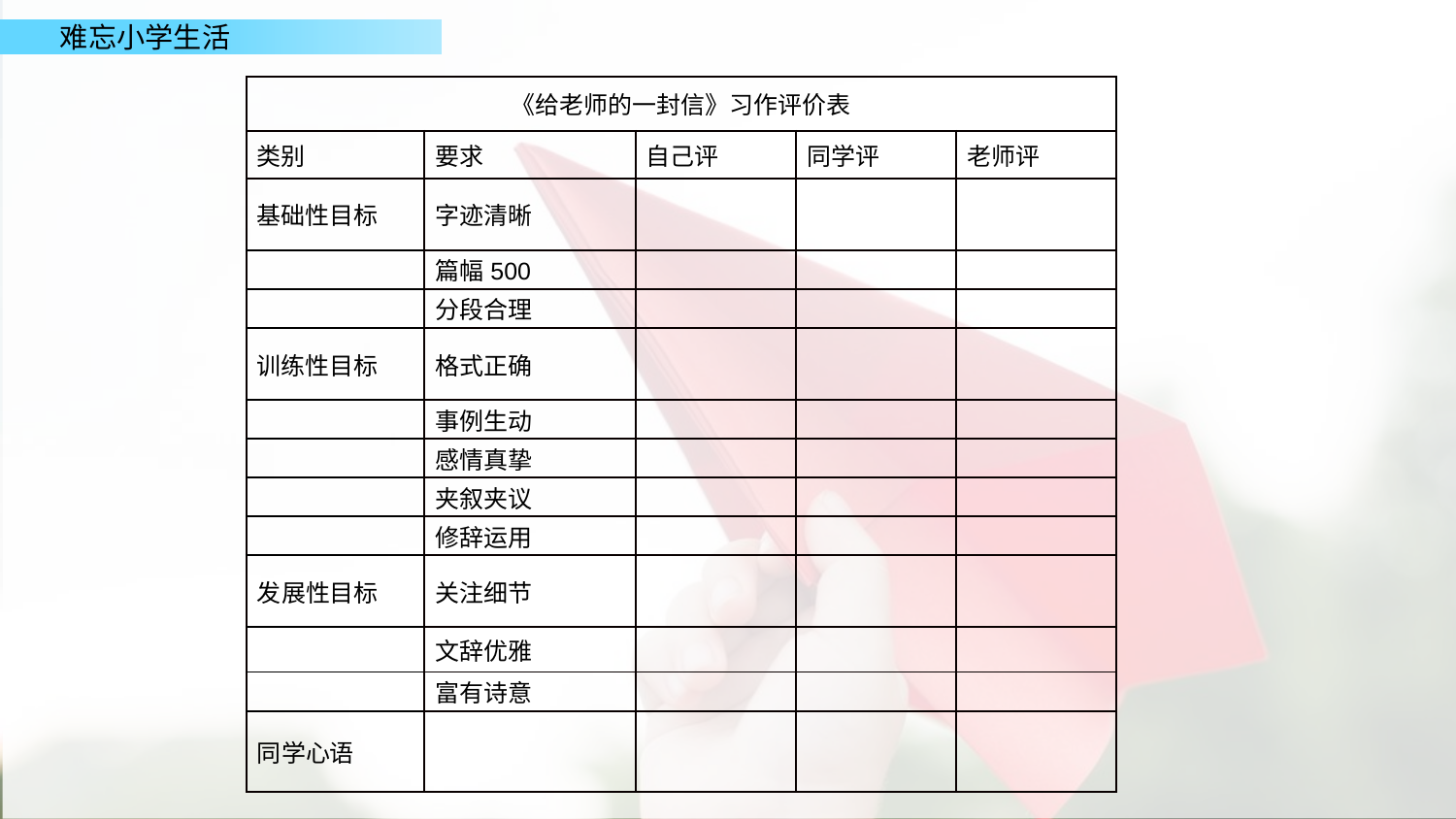

| 《给老师的一封信》习作评价表 |  |  |  |  |
| --- | --- | --- | --- | --- |
| 类别 | 要求 | 自己评 | 同学评 | 老师评 |
| 基础性目标 | 字迹清晰 |  |  |  |
|  | 篇幅500 |  |  |  |
|  | 分段合理 |  |  |  |
| 训练性目标 | 格式正确 |  |  |  |
|  | 事例生动 |  |  |  |
|  | 感情真挚 |  |  |  |
|  | 夹叙夹议 |  |  |  |
|  | 修辞运用 |  |  |  |
| 发展性目标 | 关注细节 |  |  |  |
|  | 文辞优雅 |  |  |  |
|  | 富有诗意 |  |  |  |
| 同学心语 |  |  |  |  |